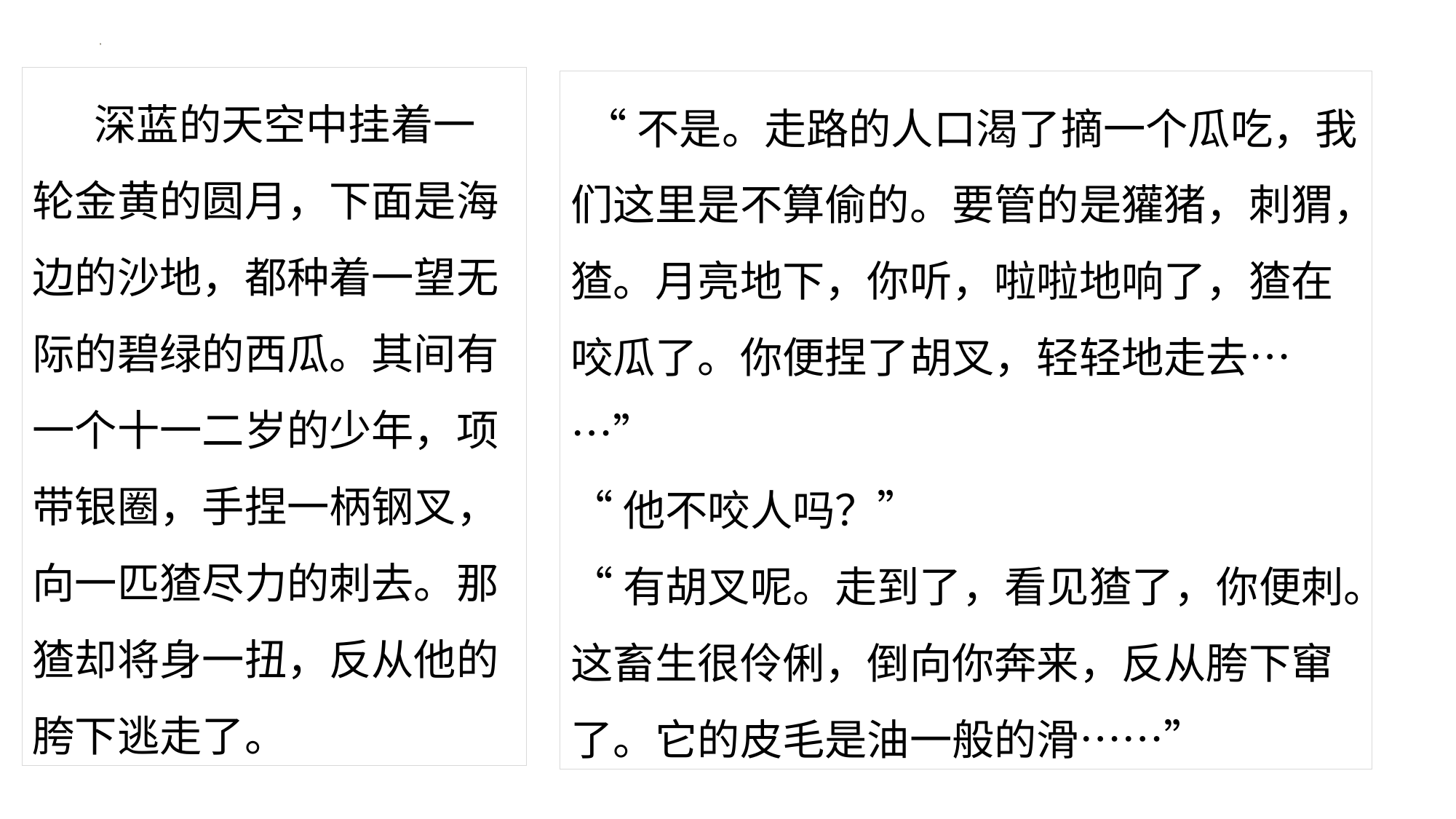

深蓝的天空中挂着一轮金黄的圆月，下面是海边的沙地，都种着一望无际的碧绿的西瓜。其间有一个十一二岁的少年，项带银圈，手捏一柄钢叉，向一匹猹尽力的刺去。那猹却将身一扭，反从他的胯下逃走了。
 “不是。走路的人口渴了摘一个瓜吃，我们这里是不算偷的。要管的是獾猪，刺猬，猹。月亮地下，你听，啦啦地响了，猹在咬瓜了。你便捏了胡叉，轻轻地走去……”
“他不咬人吗？”
“有胡叉呢。走到了，看见猹了，你便刺。这畜生很伶俐，倒向你奔来，反从胯下窜了。它的皮毛是油一般的滑……”